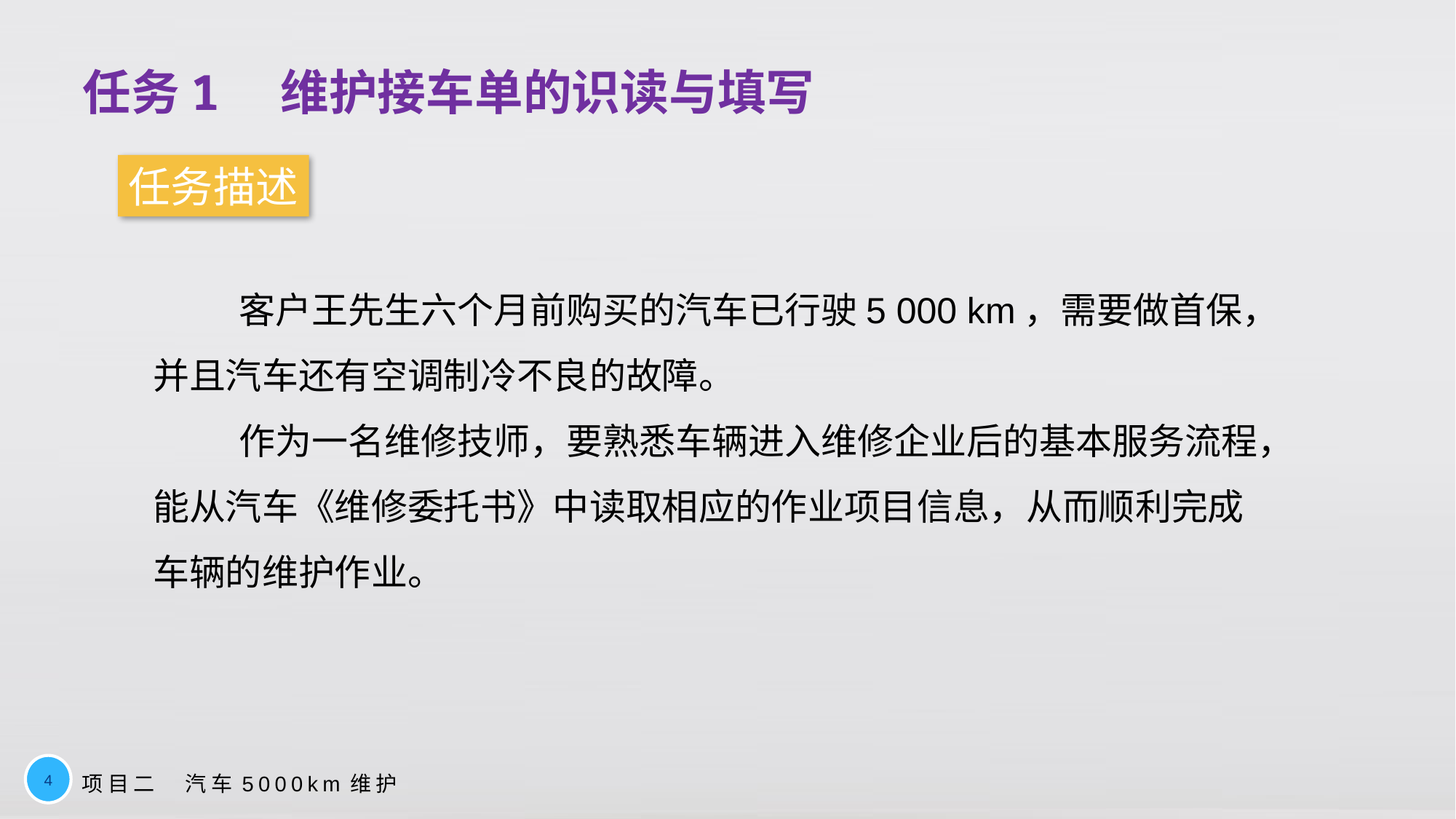

任务1　维护接车单的识读与填写
任务描述
客户王先生六个月前购买的汽车已行驶5 000 km，需要做首保，并且汽车还有空调制冷不良的故障。
作为一名维修技师，要熟悉车辆进入维修企业后的基本服务流程，能从汽车《维修委托书》中读取相应的作业项目信息，从而顺利完成车辆的维护作业。
4